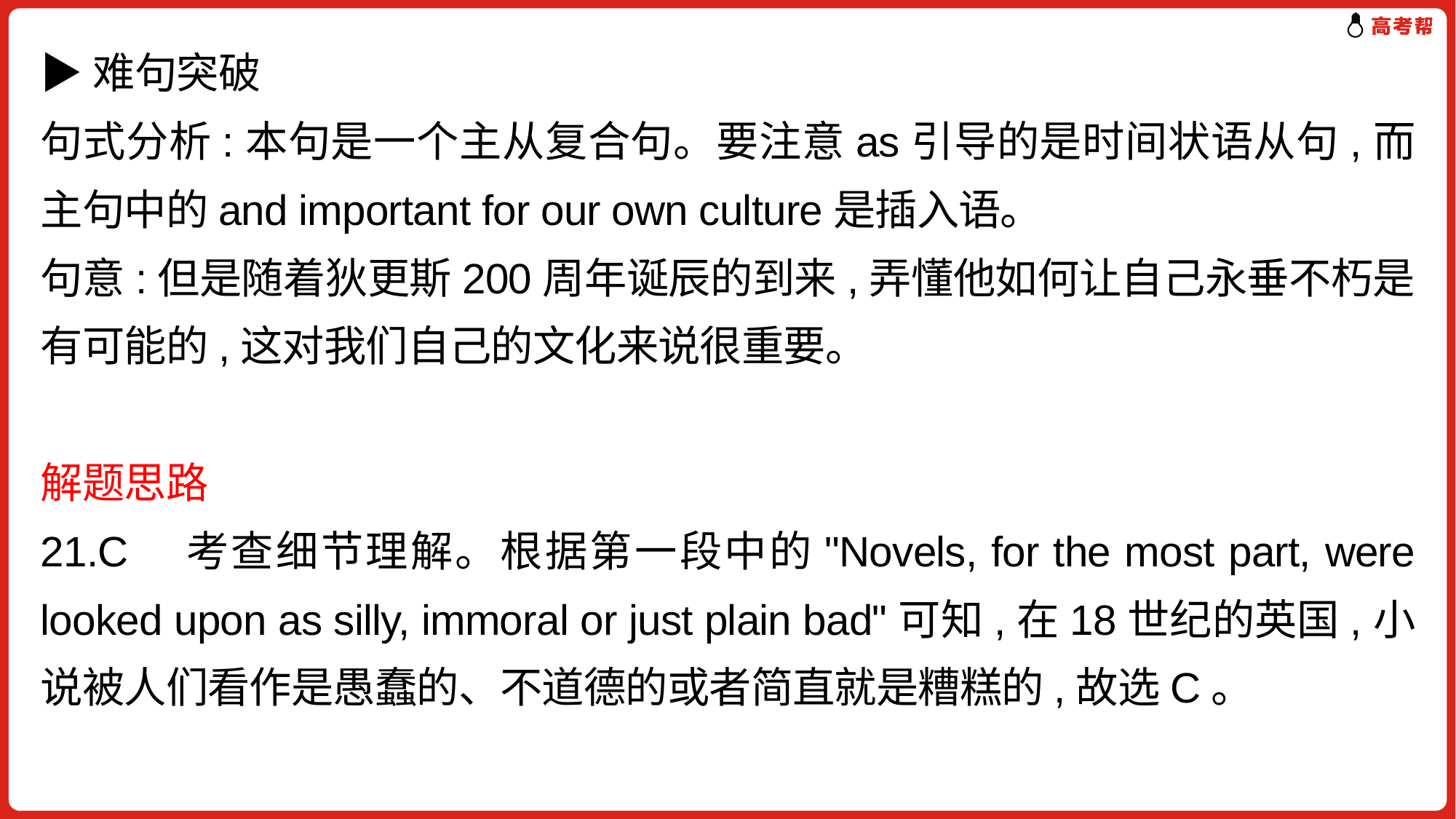

▶难句突破
句式分析:本句是一个主从复合句。要注意as引导的是时间状语从句,而主句中的and important for our own culture是插入语。
句意:但是随着狄更斯200周年诞辰的到来,弄懂他如何让自己永垂不朽是有可能的,这对我们自己的文化来说很重要。

解题思路
21.C　考查细节理解。根据第一段中的"Novels, for the most part, were looked upon as silly, immoral or just plain bad"可知,在18世纪的英国,小说被人们看作是愚蠢的、不道德的或者简直就是糟糕的,故选C。